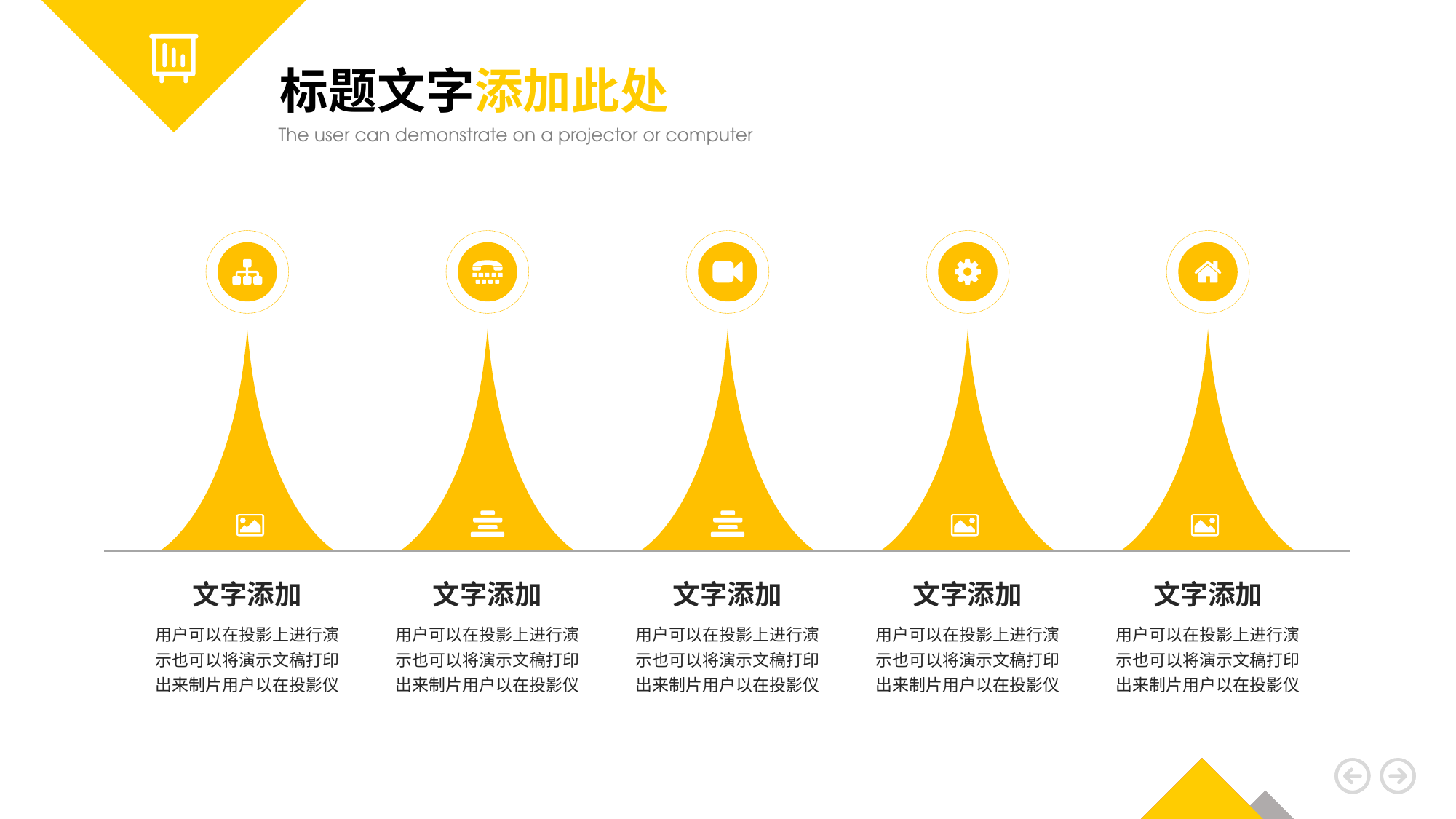

标题文字添加此处
The user can demonstrate on a projector or computer

文字添加
用户可以在投影上进行演示也可以将演示文稿打印出来制片用户以在投影仪
文字添加
用户可以在投影上进行演示也可以将演示文稿打印出来制片用户以在投影仪
文字添加
用户可以在投影上进行演示也可以将演示文稿打印出来制片用户以在投影仪
文字添加
用户可以在投影上进行演示也可以将演示文稿打印出来制片用户以在投影仪
文字添加
用户可以在投影上进行演示也可以将演示文稿打印出来制片用户以在投影仪